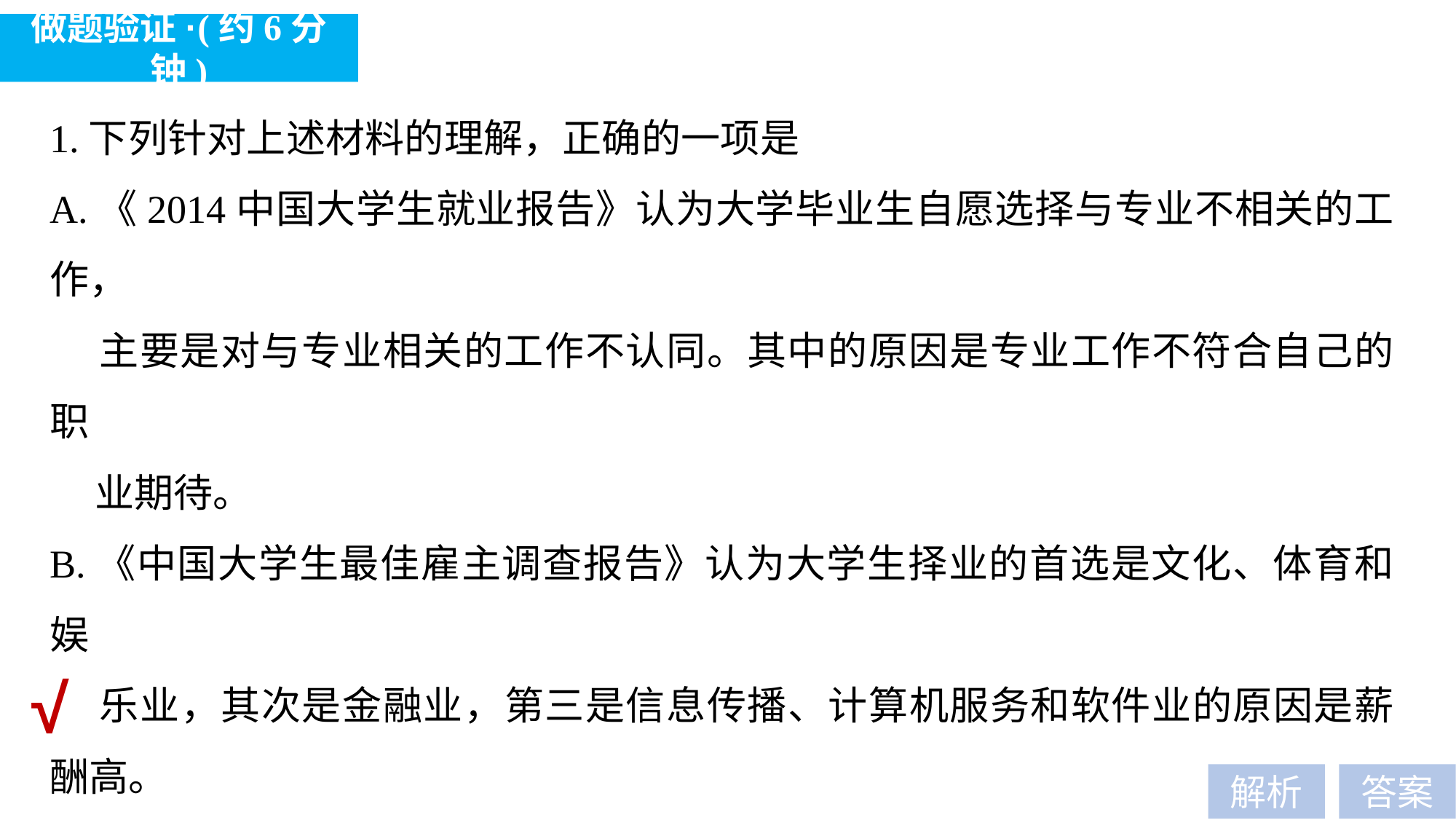

做题验证·(约6分钟)
1.下列针对上述材料的理解，正确的一项是
A.《2014中国大学生就业报告》认为大学毕业生自愿选择与专业不相关的工作，
    主要是对与专业相关的工作不认同。其中的原因是专业工作不符合自己的职
    业期待。
B.《中国大学生最佳雇主调查报告》认为大学生择业的首选是文化、体育和娱
    乐业，其次是金融业，第三是信息传播、计算机服务和软件业的原因是薪酬高。
C.从2003年至2014年，12年间全国普通高校毕业生大幅增加，高学历劳动力还
    处于“刘易斯拐点”之前，所以就业非常困难。
D.《北京青年报》认为高校毕业生就业难的原因，既有老因素，也有新原因，
    其根本原因是中国的经济结构不合理。
√
解析
答案